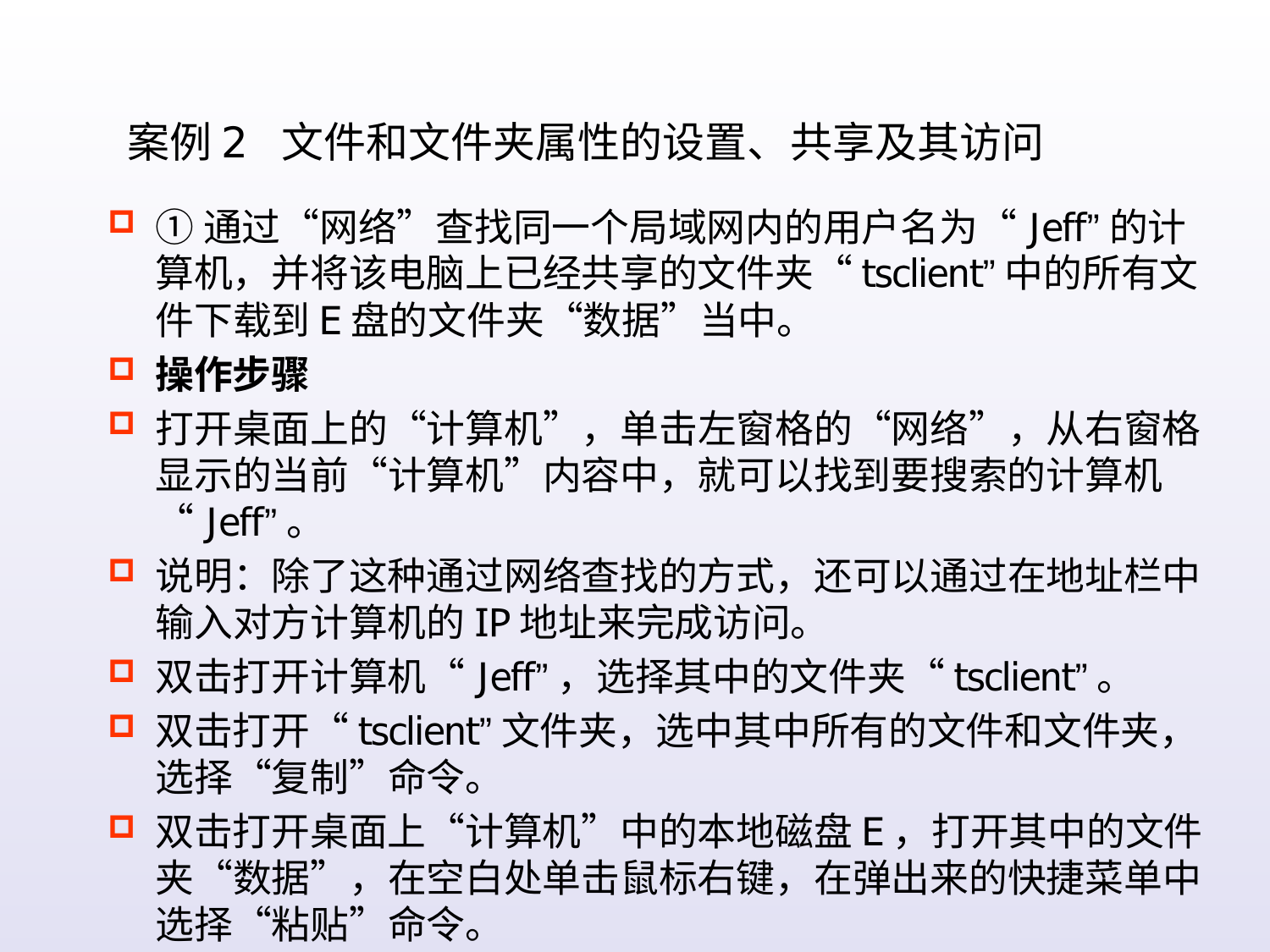

案例2  文件和文件夹属性的设置、共享及其访问
①通过“网络”查找同一个局域网内的用户名为“Jeff”的计算机，并将该电脑上已经共享的文件夹“tsclient”中的所有文件下载到E盘的文件夹“数据”当中。
操作步骤
打开桌面上的“计算机”，单击左窗格的“网络”，从右窗格显示的当前“计算机”内容中，就可以找到要搜索的计算机“Jeff”。
说明：除了这种通过网络查找的方式，还可以通过在地址栏中输入对方计算机的IP地址来完成访问。
双击打开计算机“Jeff”，选择其中的文件夹“tsclient”。
双击打开“tsclient”文件夹，选中其中所有的文件和文件夹，选择“复制”命令。
双击打开桌面上“计算机”中的本地磁盘E，打开其中的文件夹“数据”，在空白处单击鼠标右键，在弹出来的快捷菜单中选择“粘贴”命令。